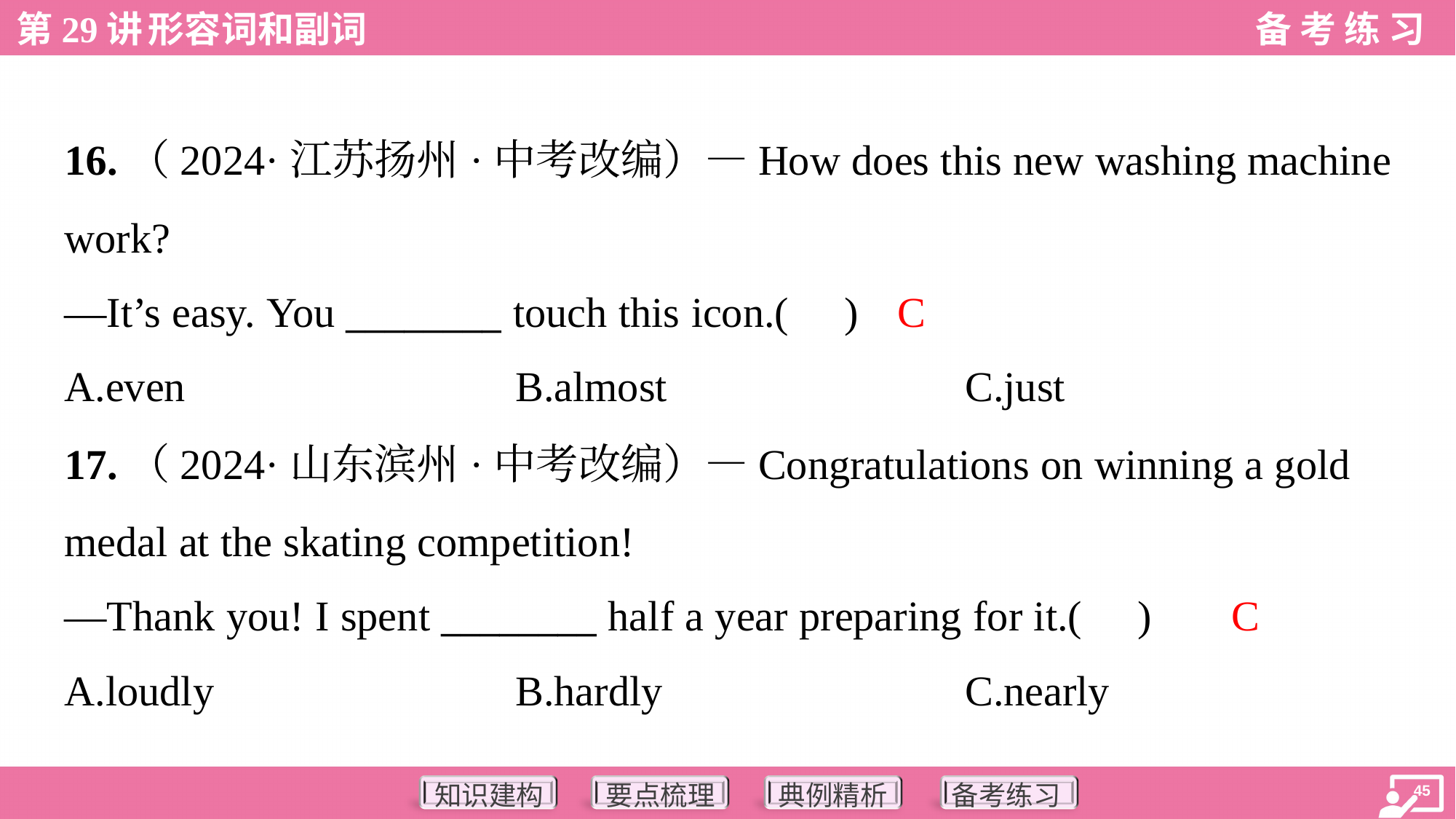

16.（2024·江苏扬州·中考改编）—How does this new washing machine
work?
—It’s easy. You ________ touch this icon.(     )
C
A.even	B.almost	C.just
17.（2024·山东滨州·中考改编）—Congratulations on winning a gold
medal at the skating competition!
—Thank you! I spent ________ half a year preparing for it.(     )
C
A.loudly	B.hardly	C.nearly